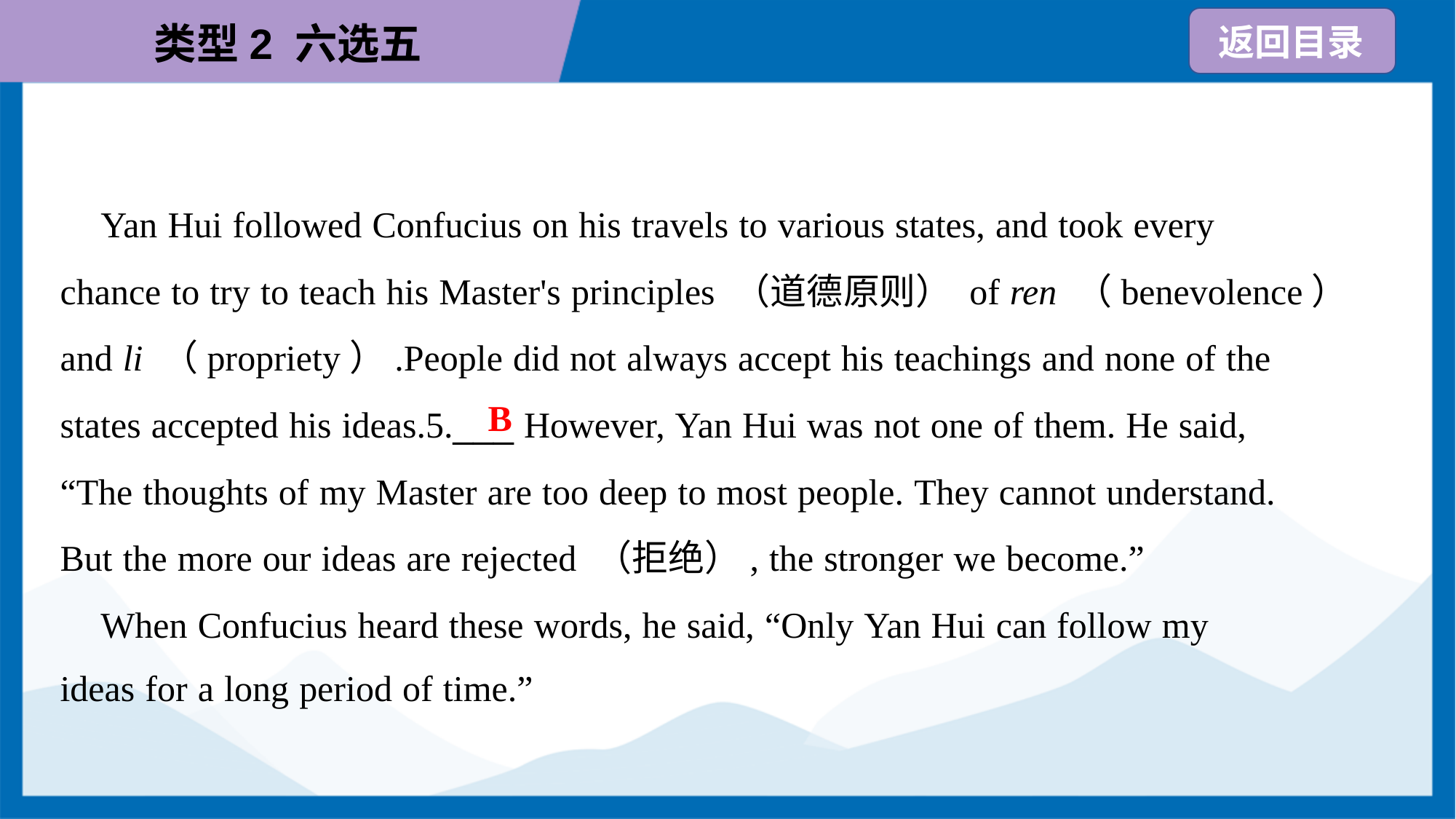

Yan Hui followed Confucius on his travels to various states, and took every
chance to try to teach his Master's principles （道德原则） of ren （benevolence）
and li （propriety）.People did not always accept his teachings and none of the
states accepted his ideas.5.___ However, Yan Hui was not one of them. He said,
“The thoughts of my Master are too deep to most people. They cannot understand.
But the more our ideas are rejected （拒绝）, the stronger we become.”
    When Confucius heard these words, he said, “Only Yan Hui can follow my
ideas for a long period of time.”
B